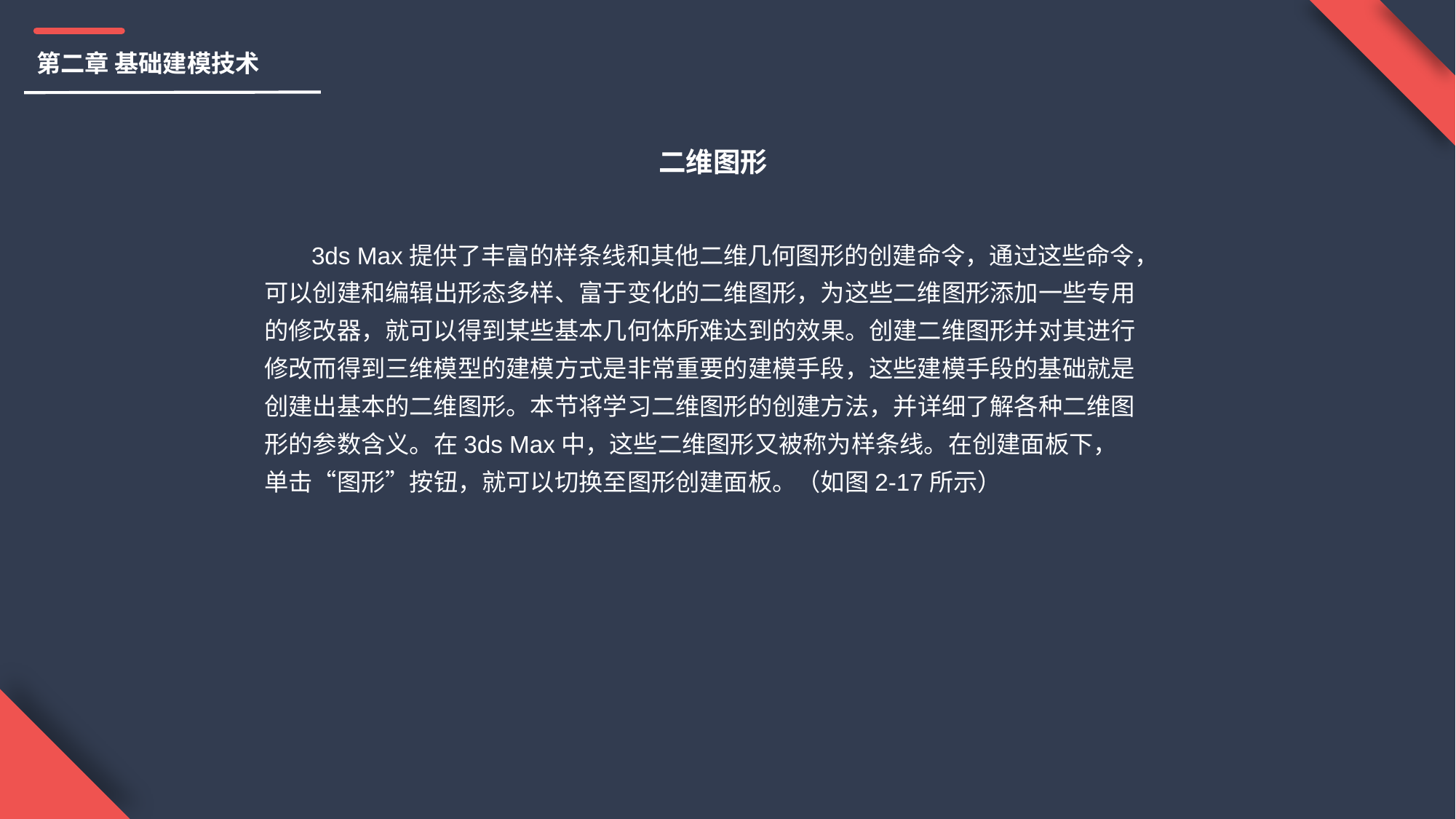

第二章 基础建模技术
二维图形
       3ds Max提供了丰富的样条线和其他二维几何图形的创建命令，通过这些命令，可以创建和编辑出形态多样、富于变化的二维图形，为这些二维图形添加一些专用的修改器，就可以得到某些基本几何体所难达到的效果。创建二维图形并对其进行修改而得到三维模型的建模方式是非常重要的建模手段，这些建模手段的基础就是创建出基本的二维图形。本节将学习二维图形的创建方法，并详细了解各种二维图形的参数含义。在3ds Max中，这些二维图形又被称为样条线。在创建面板下，单击“图形”按钮，就可以切换至图形创建面板。（如图2-17所示）